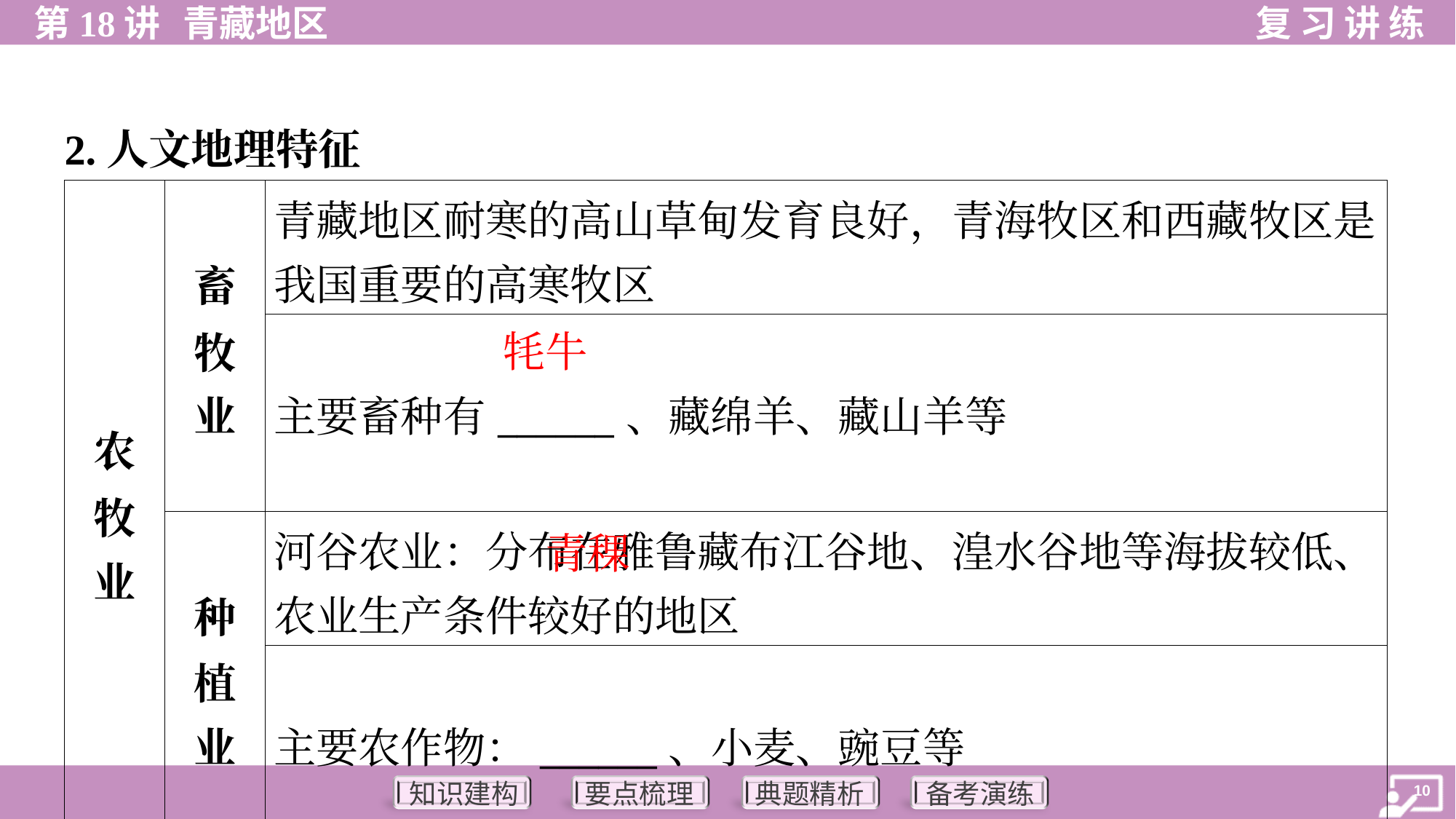

2.人文地理特征
| 农 牧 业 | 畜 牧 业 | 青藏地区耐寒的高山草甸发育良好，青海牧区和西藏牧区是 我国重要的高寒牧区 |
| --- | --- | --- |
|  |  | 主要畜种有\_\_\_\_\_\_、藏绵羊、藏山羊等 |
|  | 种 植 业 | 河谷农业：分布在雅鲁藏布江谷地、湟水谷地等海拔较低、 农业生产条件较好的地区 |
|  |  | 主要农作物：\_\_\_\_\_\_、小麦、豌豆等 |
| 居民生活 |  | 居民爱喝青稞酒，日常饮食有糌粑、牛羊肉等 |
|  |  | 青藏地区牧民一般居住帐篷，农区和城镇多见平顶碉房 |
牦牛
青稞